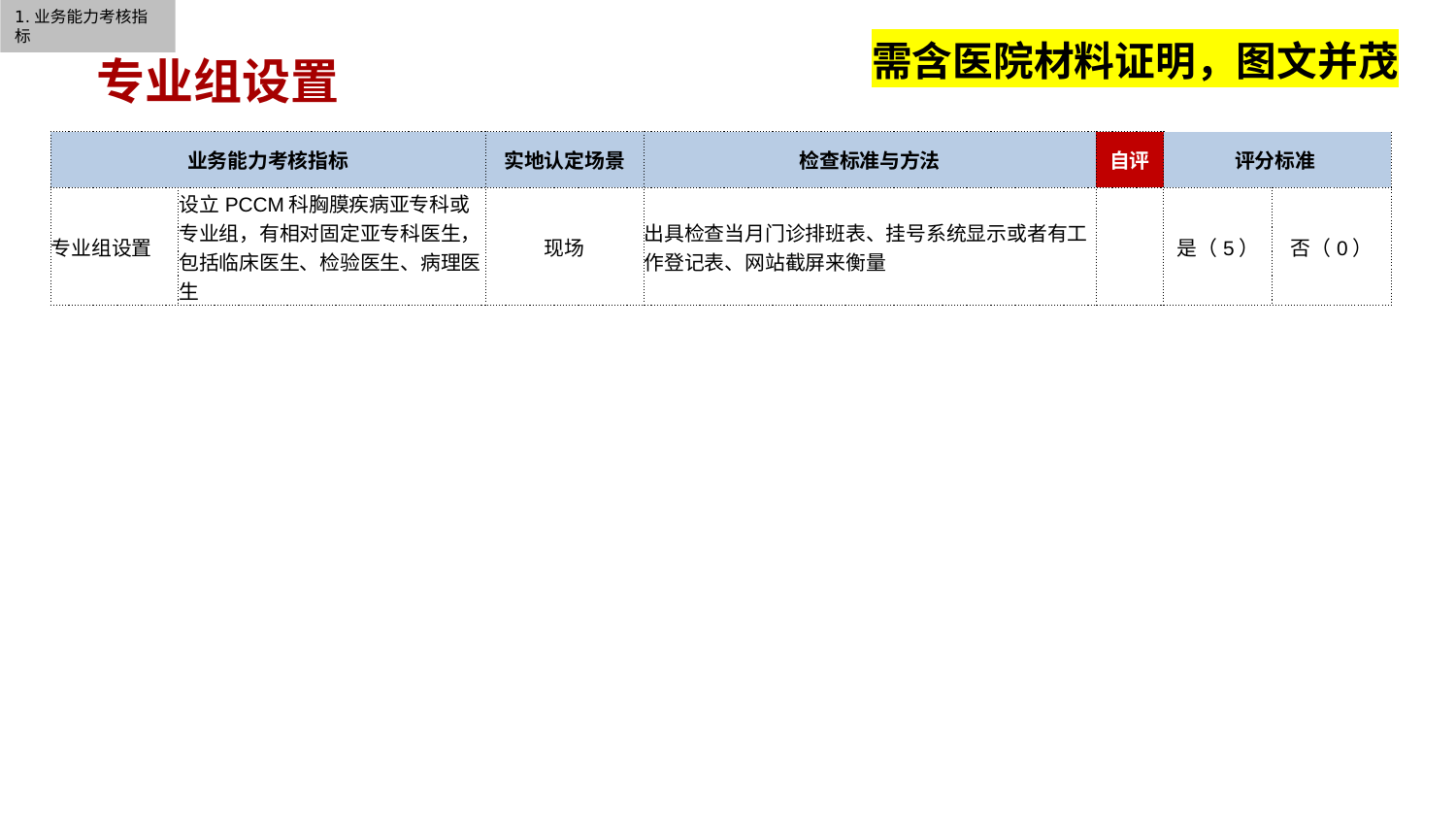

1.业务能力考核指标
需含医院材料证明，图文并茂
专业组设置
| 业务能力考核指标 |  | 实地认定场景 | 检查标准与方法 | 自评 | 评分标准 |  |
| --- | --- | --- | --- | --- | --- | --- |
| 专业组设置 | 设立PCCM科胸膜疾病亚专科或专业组，有相对固定亚专科医生，包括临床医生、检验医生、病理医生 | 现场 | 出具检查当月门诊排班表、挂号系统显示或者有工作登记表、网站截屏来衡量 |  | 是（5） | 否（0） |
9